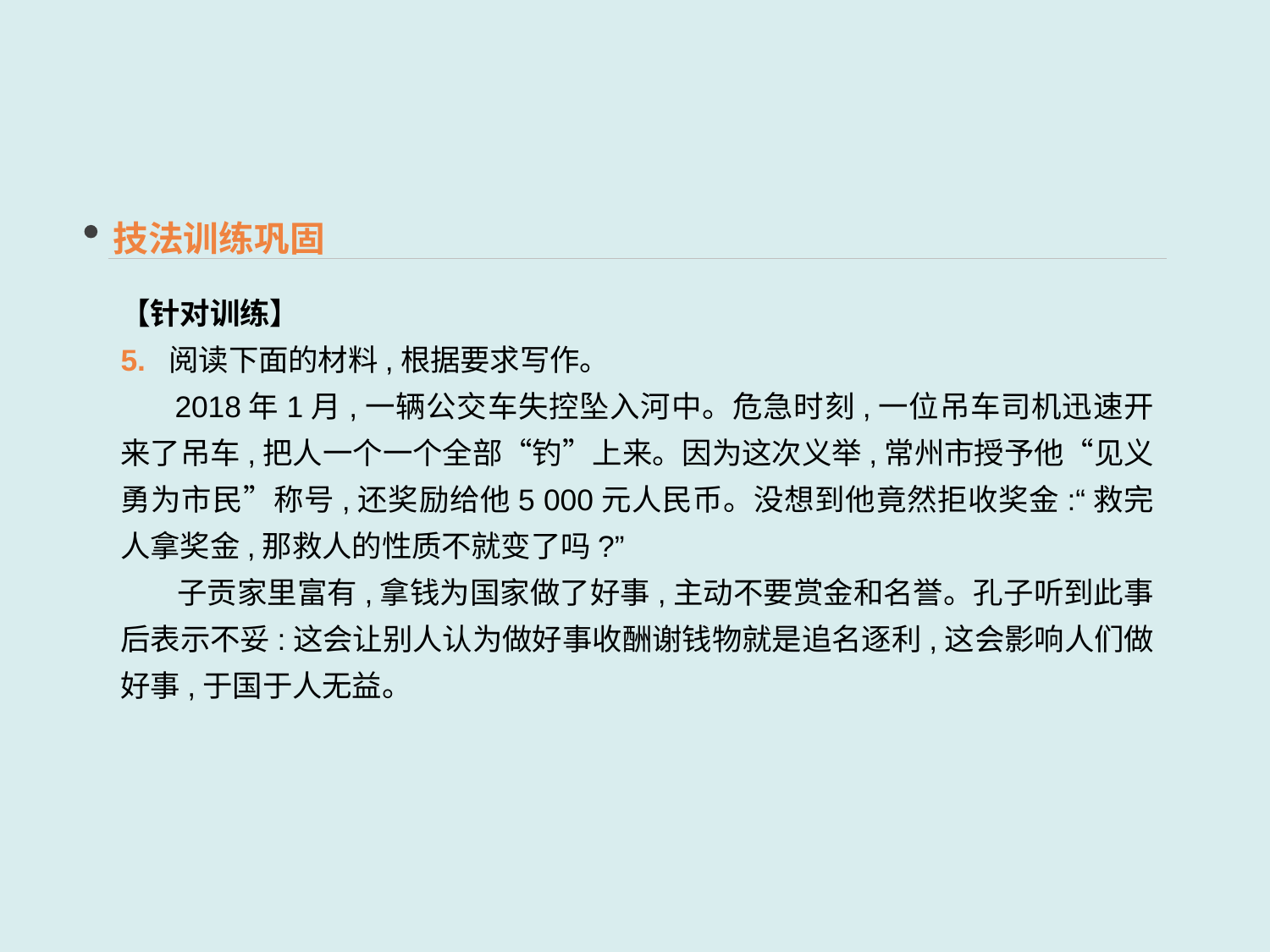

技法训练巩固

【针对训练】
5.  阅读下面的材料,根据要求写作。
      2018年1月,一辆公交车失控坠入河中。危急时刻,一位吊车司机迅速开来了吊车,把人一个一个全部“钓”上来。因为这次义举,常州市授予他“见义勇为市民”称号,还奖励给他5 000元人民币。没想到他竟然拒收奖金:“救完人拿奖金,那救人的性质不就变了吗?”
       子贡家里富有,拿钱为国家做了好事,主动不要赏金和名誉。孔子听到此事后表示不妥:这会让别人认为做好事收酬谢钱物就是追名逐利,这会影响人们做好事,于国于人无益。